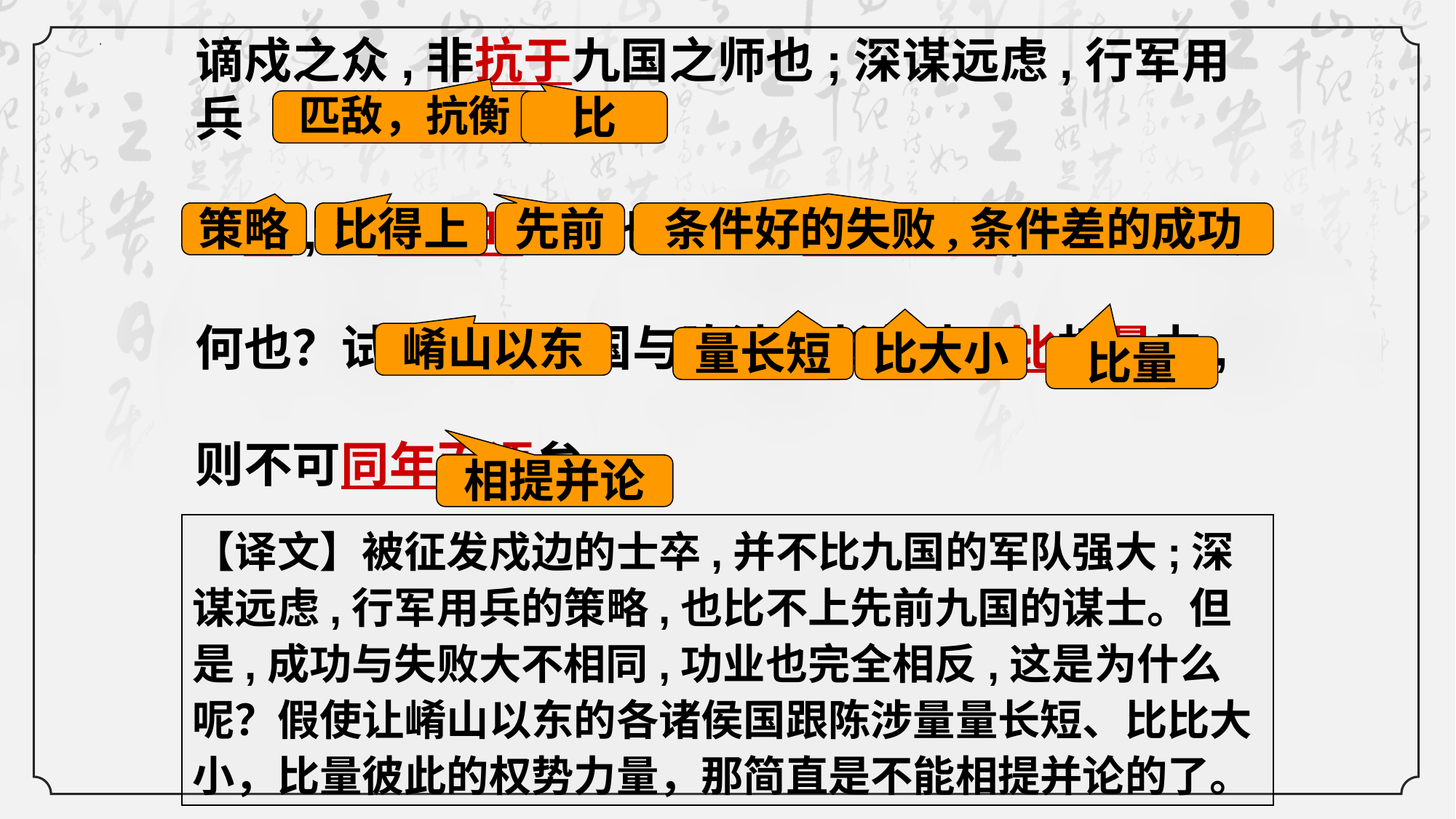

谪戍之众,非抗于九国之师也;深谋远虑,行军用兵

之道,非及向时之士也.然而成败异变,功业相反，

何也？试使山东之国与陈涉度长絜大,比权量力,

则不可同年而语矣。
匹敌，抗衡
比
策略
比得上
先前
条件好的失败,条件差的成功
崤山以东
量长短
比大小
比量
相提并论
【译文】被征发戍边的士卒,并不比九国的军队强大;深谋远虑,行军用兵的策略,也比不上先前九国的谋士。但是,成功与失败大不相同,功业也完全相反,这是为什么呢？假使让崤山以东的各诸侯国跟陈涉量量长短、比比大小，比量彼此的权势力量，那简直是不能相提并论的了。